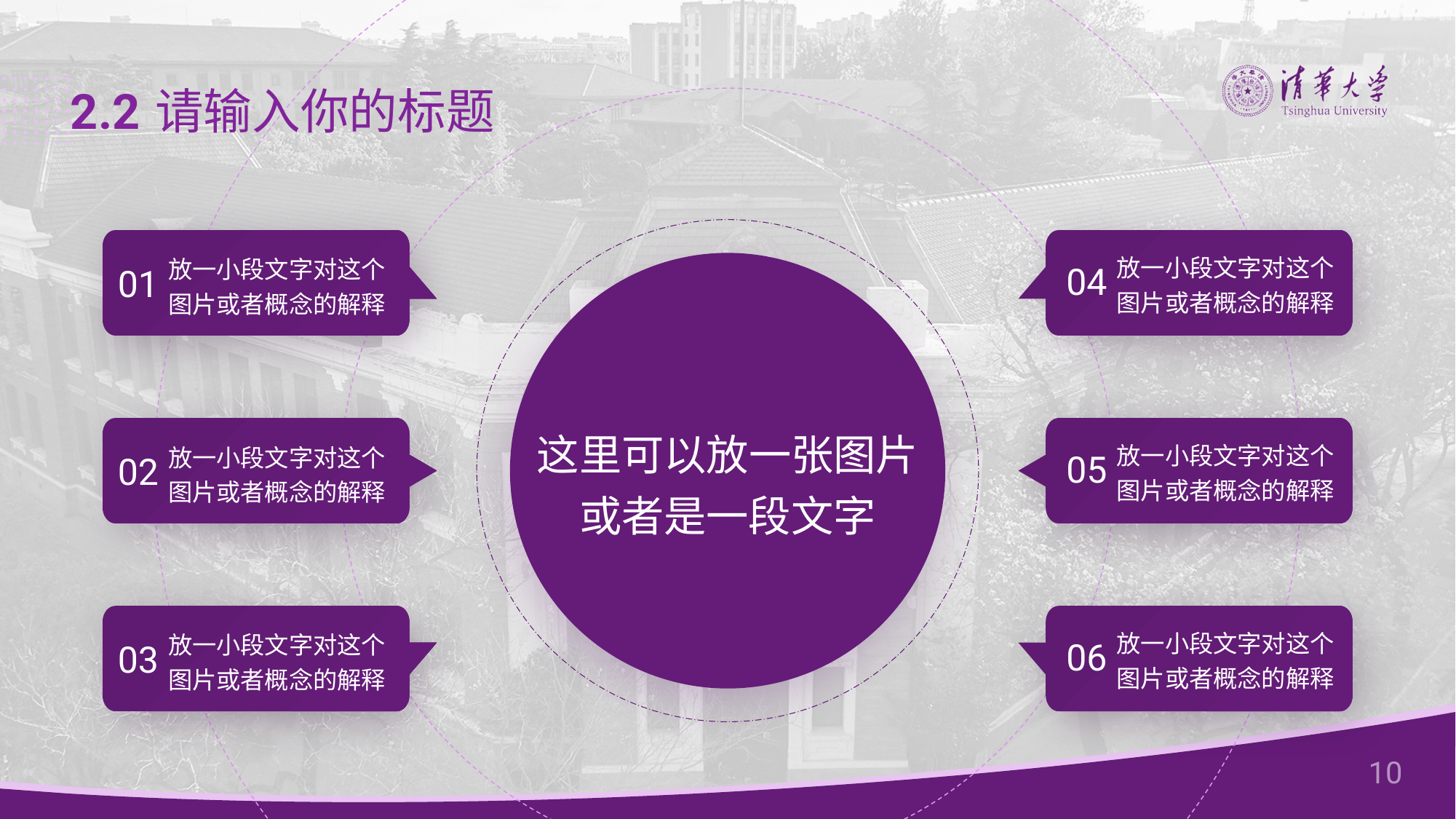

2.2
请输入你的标题

放一小段文字对这个图片或者概念的解释
04
放一小段文字对这个图片或者概念的解释
01

这里可以放一张图片
或者是一段文字

放一小段文字对这个图片或者概念的解释
05
放一小段文字对这个图片或者概念的解释
02

放一小段文字对这个图片或者概念的解释
06
放一小段文字对这个图片或者概念的解释
03
10